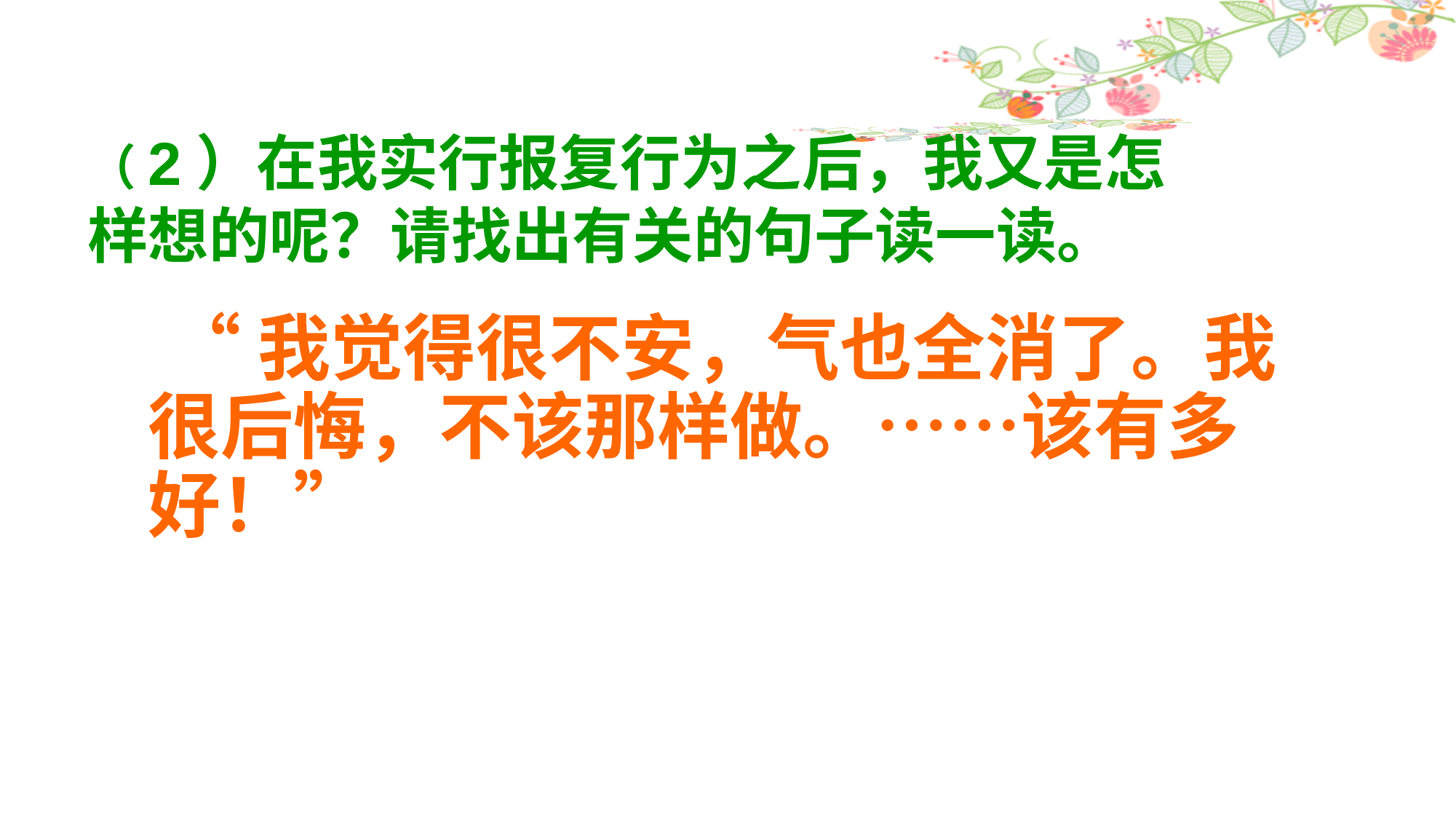

（2）在我实行报复行为之后，我又是怎样想的呢？请找出有关的句子读一读。
     “我觉得很不安，气也全消了。我很后悔，不该那样做。……该有多好！”